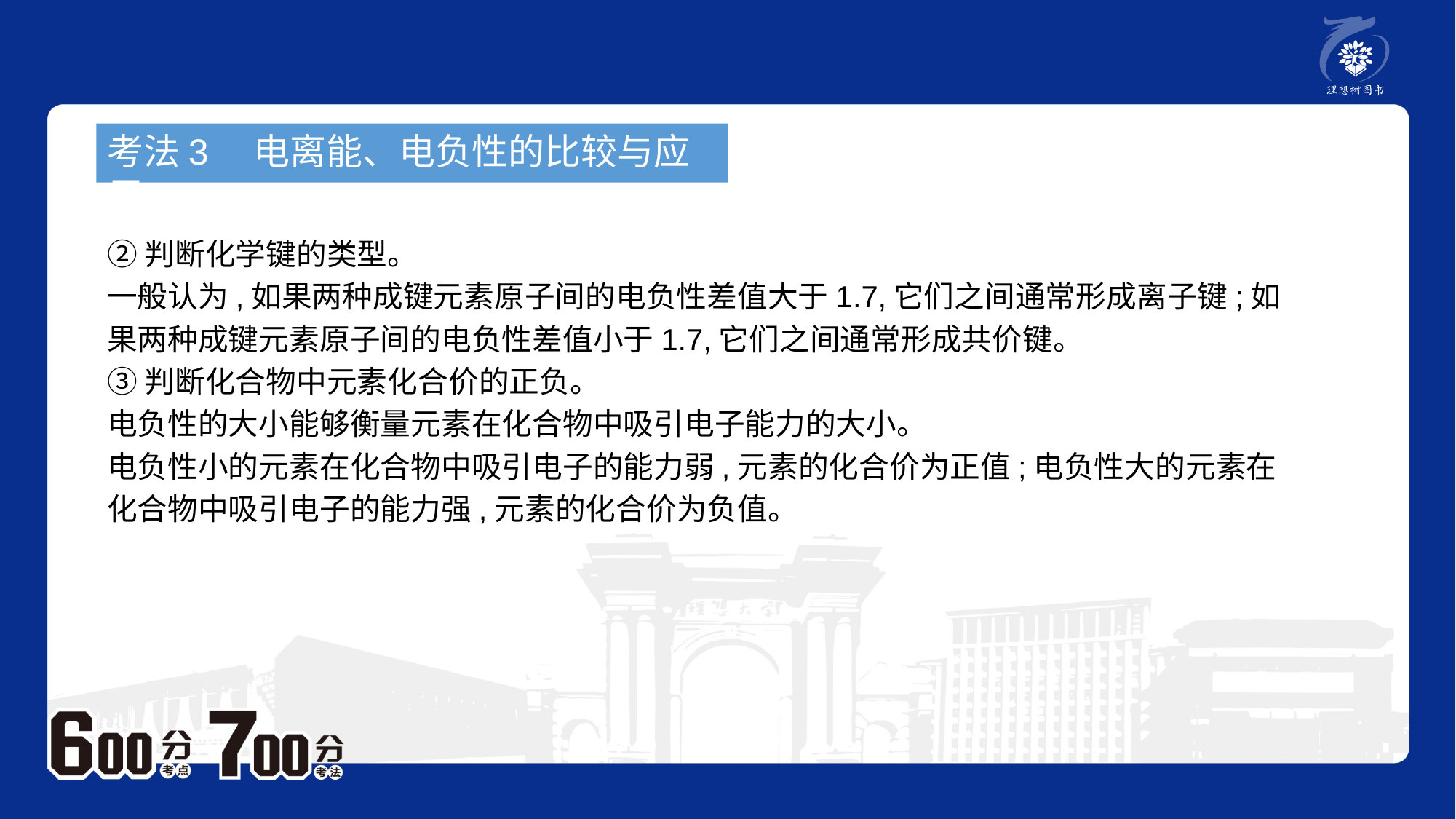

考法3　电离能、电负性的比较与应用
②判断化学键的类型。
一般认为,如果两种成键元素原子间的电负性差值大于1.7,它们之间通常形成离子键;如果两种成键元素原子间的电负性差值小于1.7,它们之间通常形成共价键。
③判断化合物中元素化合价的正负。
电负性的大小能够衡量元素在化合物中吸引电子能力的大小。
电负性小的元素在化合物中吸引电子的能力弱,元素的化合价为正值;电负性大的元素在化合物中吸引电子的能力强,元素的化合价为负值。